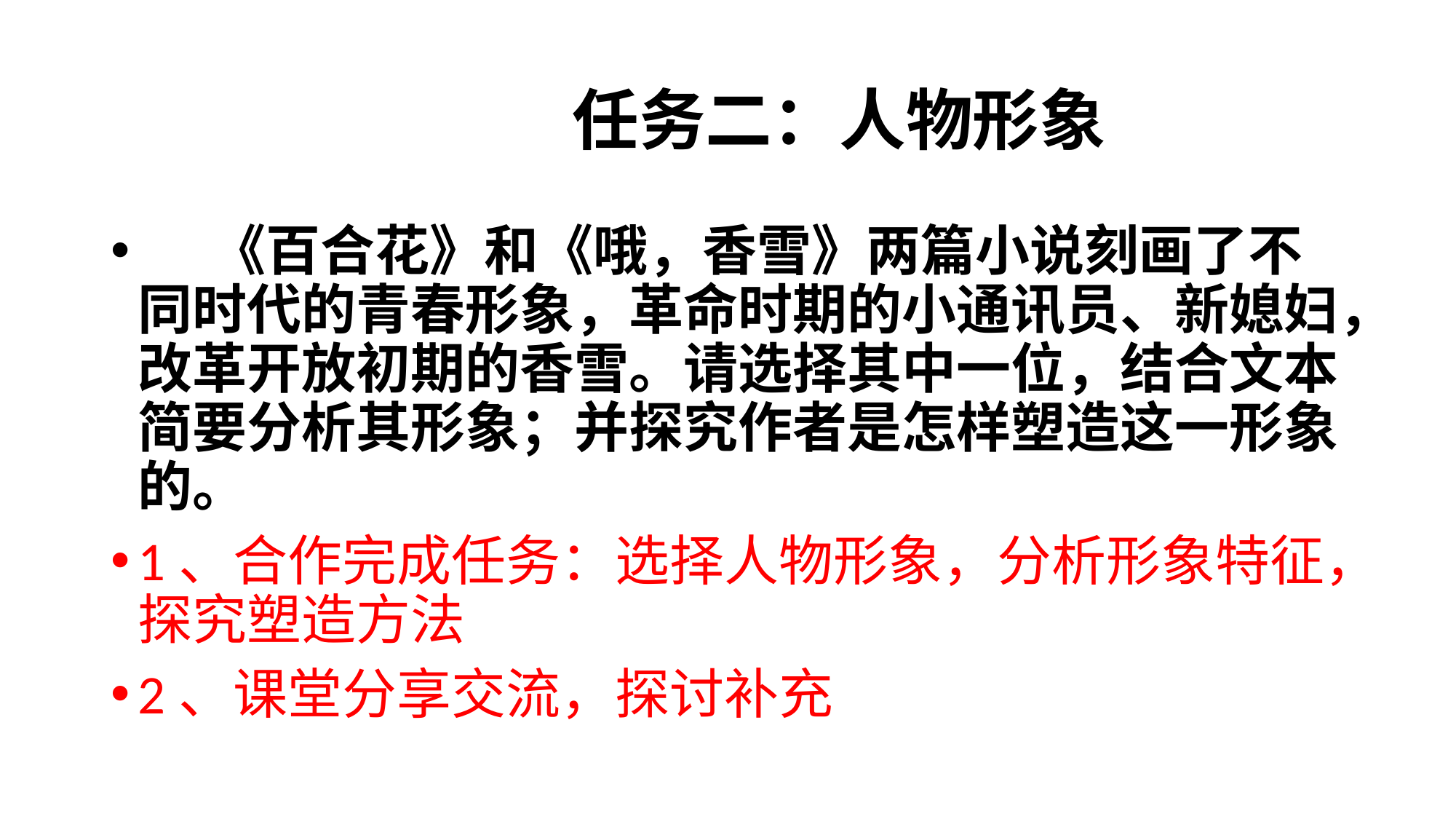

# 任务二：人物形象
    《百合花》和《哦，香雪》两篇小说刻画了不同时代的青春形象，革命时期的小通讯员、新媳妇，改革开放初期的香雪。请选择其中一位，结合文本简要分析其形象；并探究作者是怎样塑造这一形象的。
1、合作完成任务：选择人物形象，分析形象特征，探究塑造方法
2、课堂分享交流，探讨补充